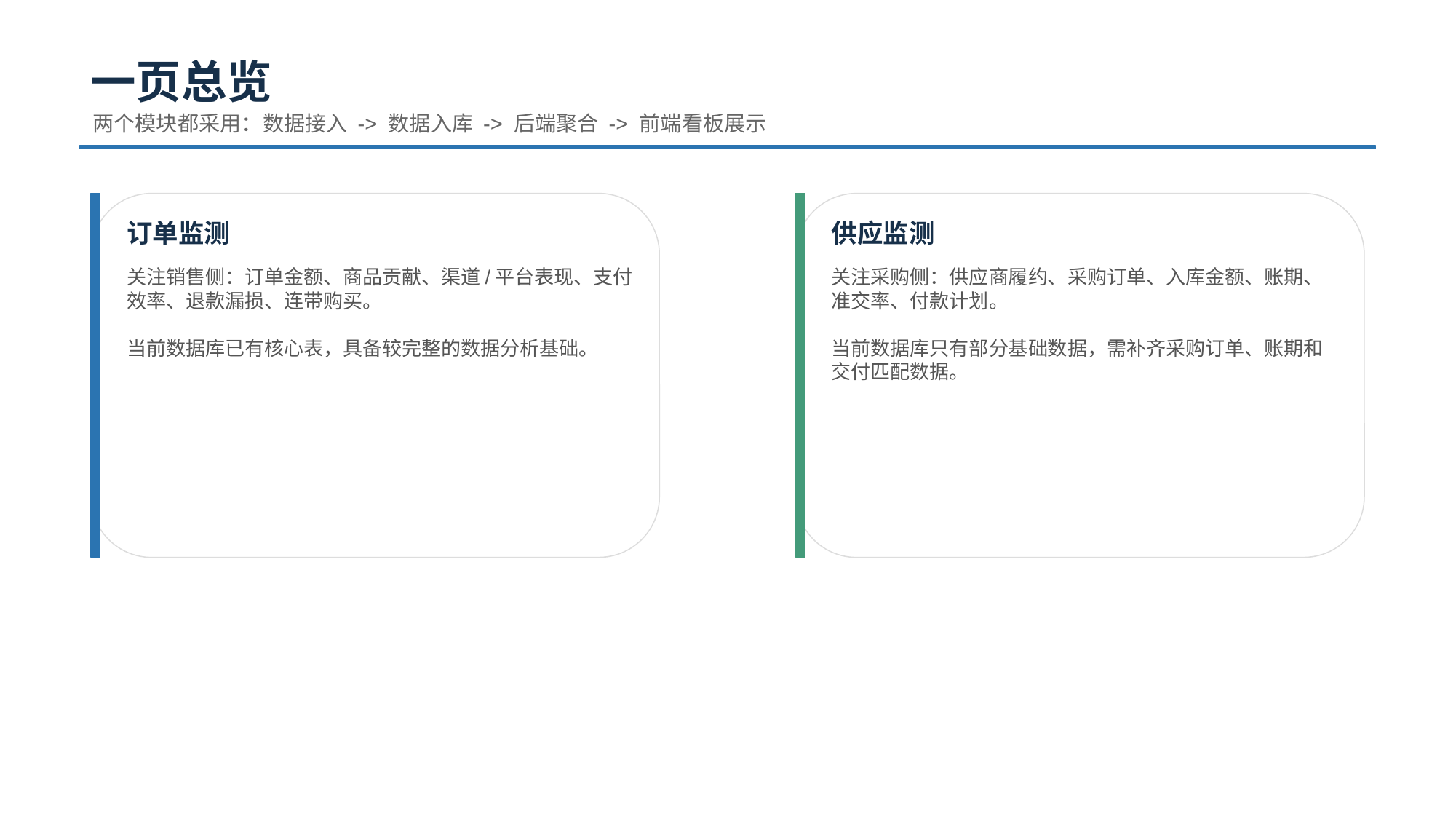

一页总览
两个模块都采用：数据接入 -> 数据入库 -> 后端聚合 -> 前端看板展示

订单监测
供应监测
关注销售侧：订单金额、商品贡献、渠道/平台表现、支付效率、退款漏损、连带购买。

当前数据库已有核心表，具备较完整的数据分析基础。
关注采购侧：供应商履约、采购订单、入库金额、账期、准交率、付款计划。

当前数据库只有部分基础数据，需补齐采购订单、账期和交付匹配数据。